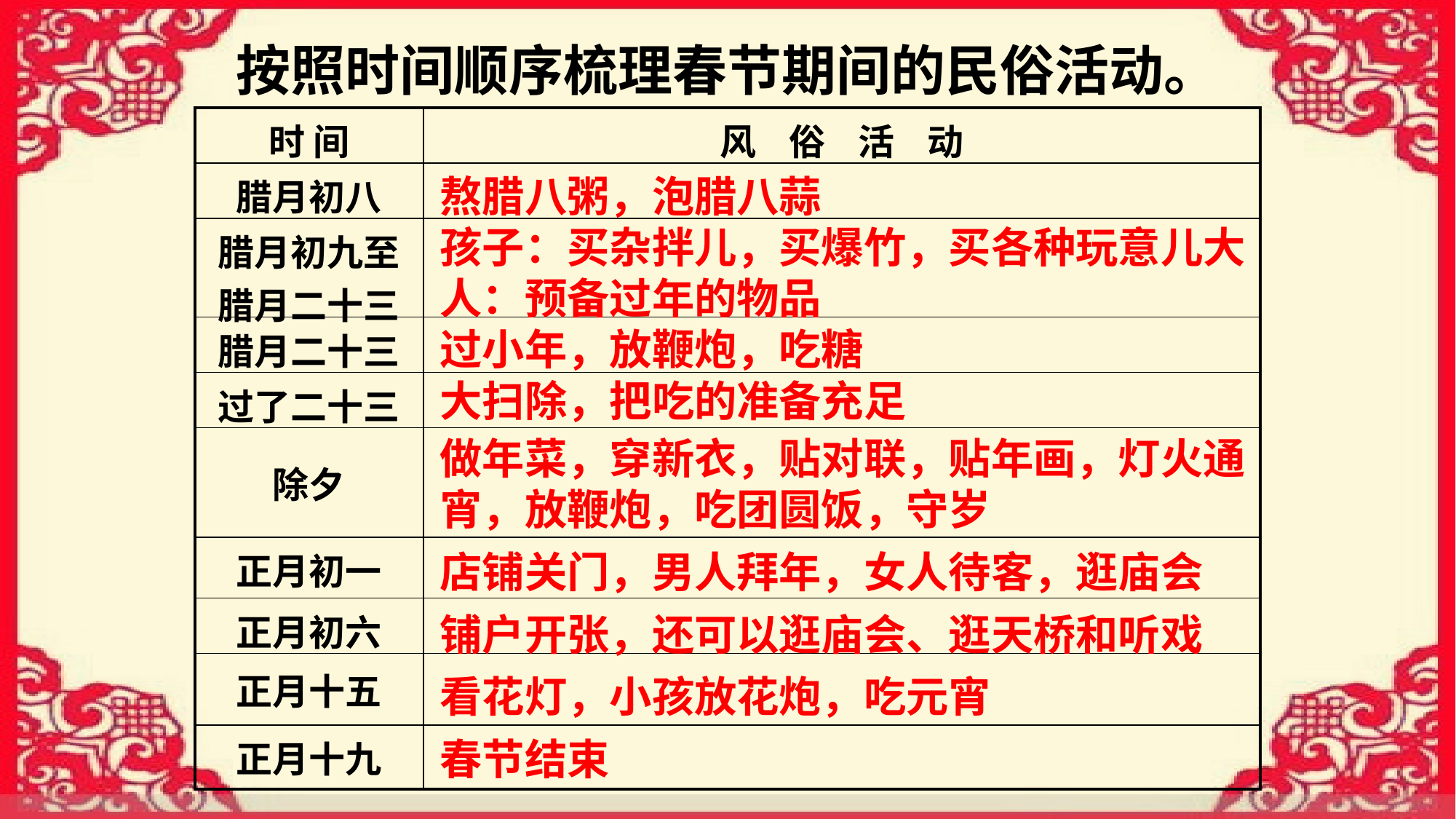

按照时间顺序梳理春节期间的民俗活动。
| 时 间 | 风 俗 活 动 |
| --- | --- |
| 腊月初八 |  |
| 腊月初九至腊月二十三 |  |
| 腊月二十三 |  |
| 过了二十三 |  |
| 除夕 |  |
| 正月初一 |  |
| 正月初六 |  |
| 正月十五 |  |
| 正月十九 |  |
熬腊八粥，泡腊八蒜
孩子：买杂拌儿，买爆竹，买各种玩意儿大人：预备过年的物品
过小年，放鞭炮，吃糖
大扫除，把吃的准备充足
做年菜，穿新衣，贴对联，贴年画，灯火通宵，放鞭炮，吃团圆饭，守岁
店铺关门，男人拜年，女人待客，逛庙会
铺户开张，还可以逛庙会、逛天桥和听戏
看花灯，小孩放花炮，吃元宵
春节结束